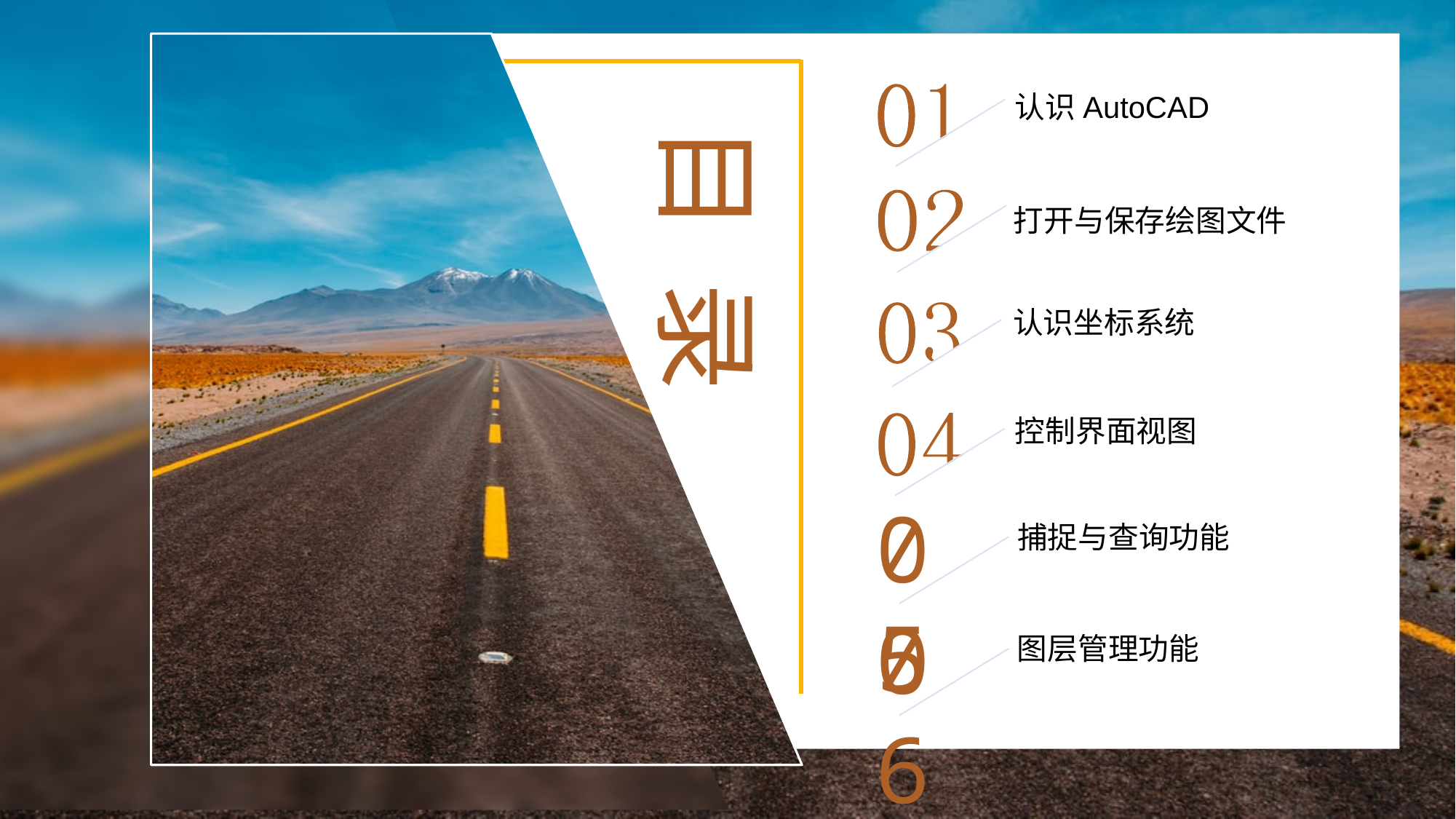

认识AutoCAD

打开与保存绘图文件
认识坐标系统

控制界面视图

05
捕捉与查询功能
06
图层管理功能